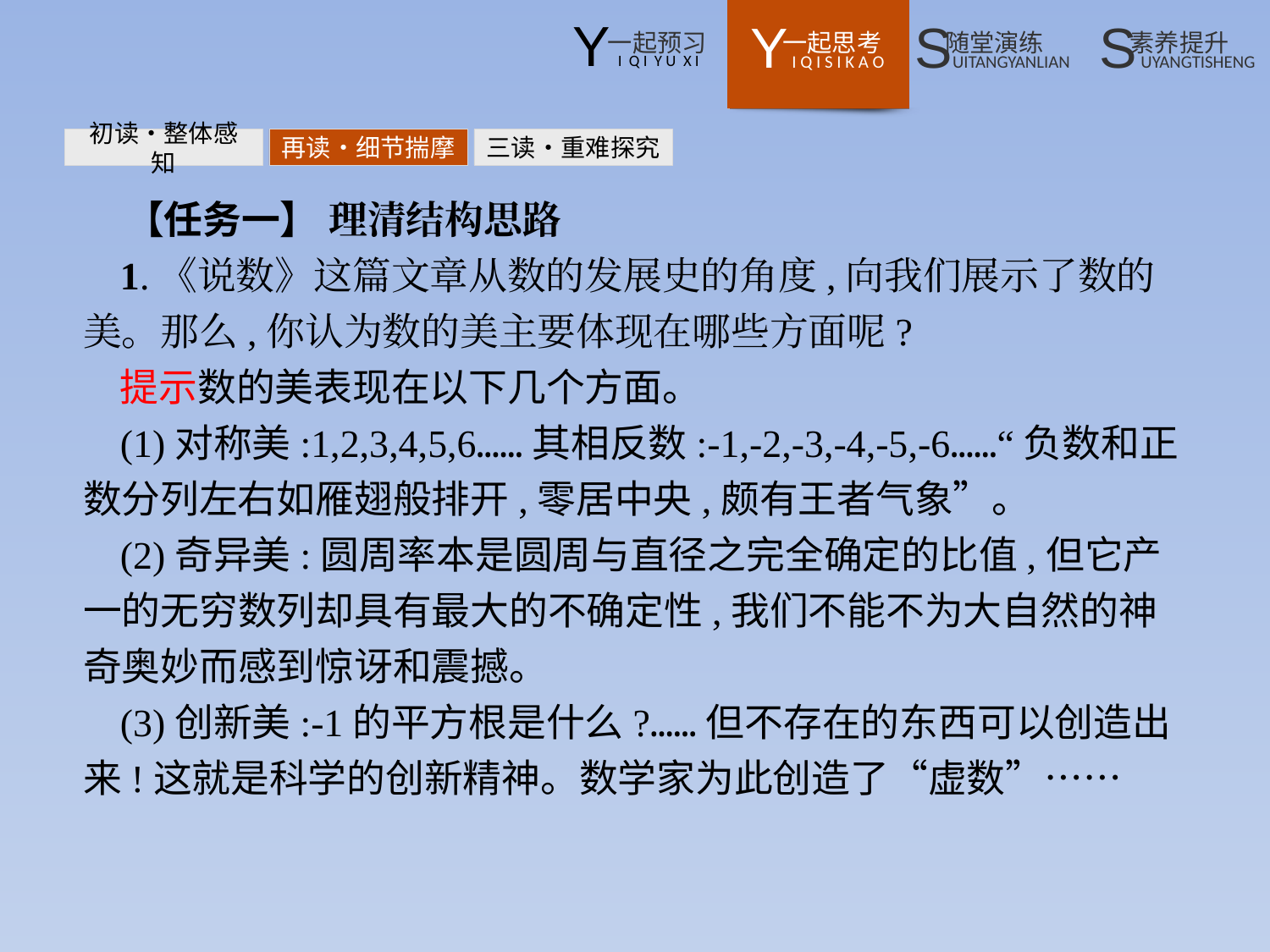

初读•整体感知
再读•细节揣摩
三读•重难探究
【任务一】 理清结构思路
1.《说数》这篇文章从数的发展史的角度,向我们展示了数的美。那么,你认为数的美主要体现在哪些方面呢?
提示数的美表现在以下几个方面。
(1)对称美:1,2,3,4,5,6……其相反数:-1,-2,-3,-4,-5,-6……“负数和正数分列左右如雁翅般排开,零居中央,颇有王者气象”。
(2)奇异美:圆周率本是圆周与直径之完全确定的比值,但它产一的无穷数列却具有最大的不确定性,我们不能不为大自然的神奇奥妙而感到惊讶和震撼。
(3)创新美:-1的平方根是什么?……但不存在的东西可以创造出来!这就是科学的创新精神。数学家为此创造了“虚数”……